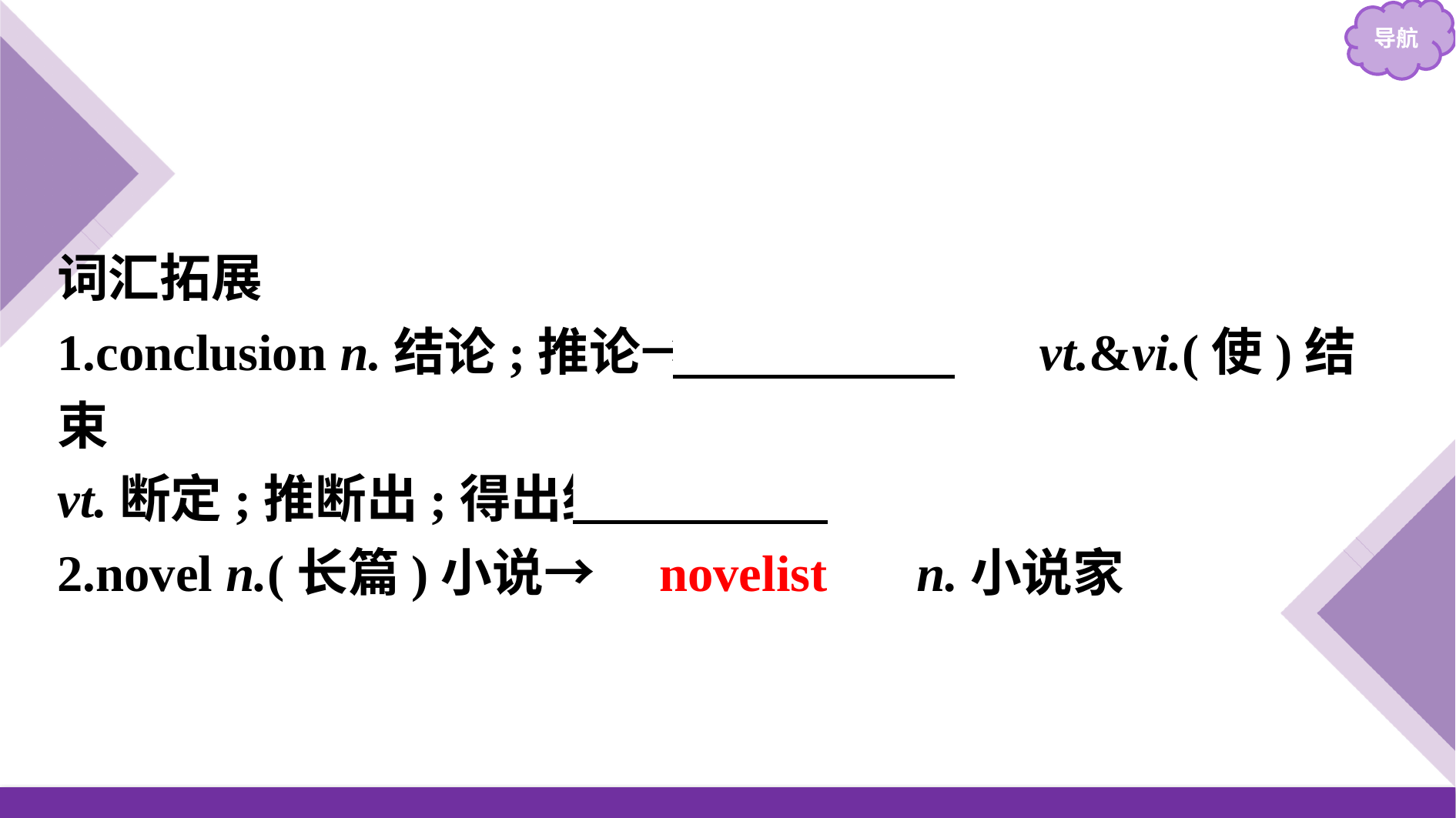

词汇拓展
1.conclusion n.结论;推论→　conclude　 vt.&vi.(使)结束
vt.断定;推断出;得出结论
2.novel n.(长篇)小说→　novelist　 n.小说家